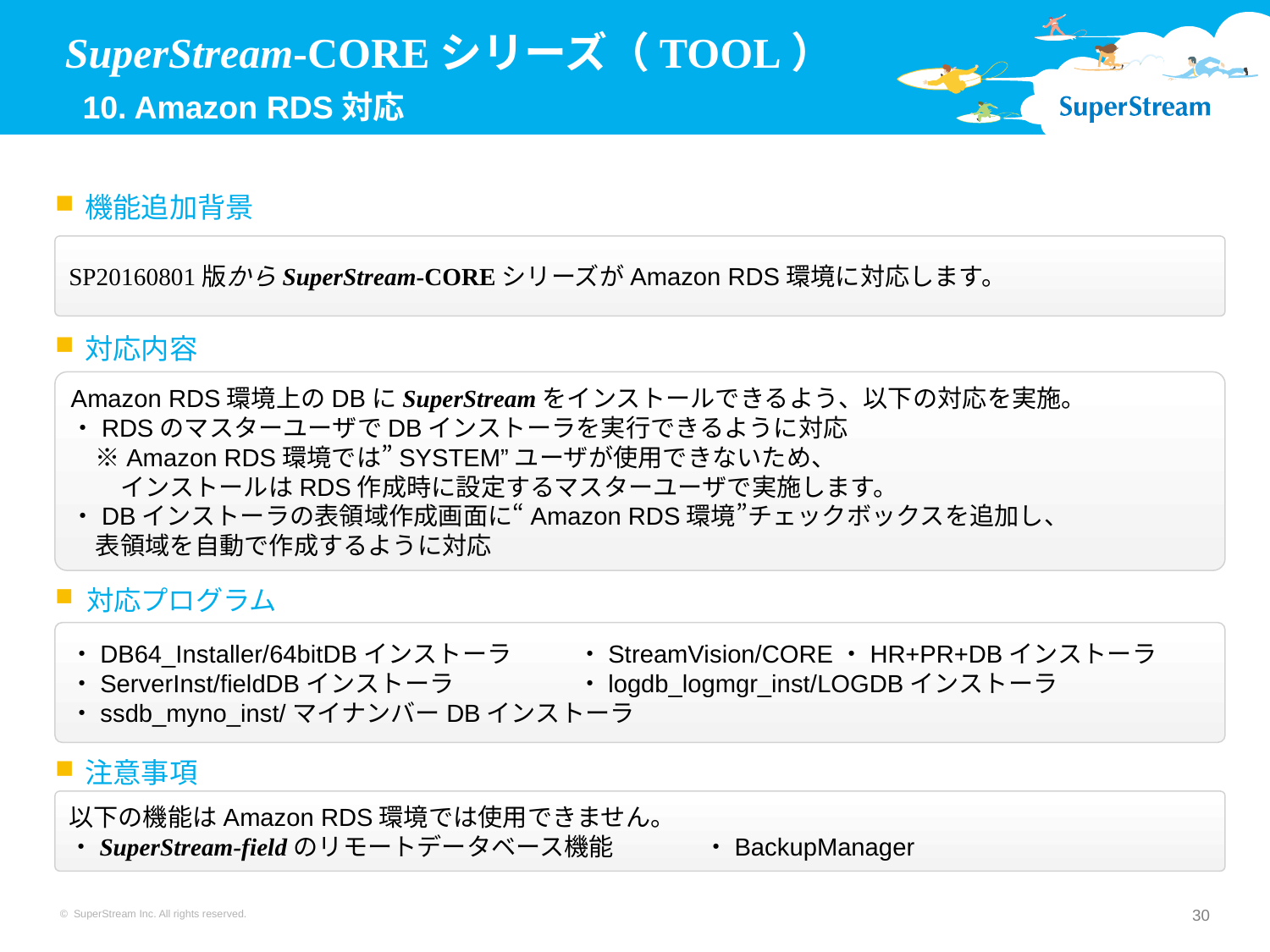

SuperStream-COREシリーズ（TOOL）
  10. Amazon RDS対応
機能追加背景

SP20160801版からSuperStream-COREシリーズがAmazon RDS環境に対応します。

対応内容
Amazon RDS環境上のDBにSuperStreamをインストールできるよう、以下の対応を実施。
・RDSのマスターユーザでDBインストーラを実行できるように対応
　※Amazon RDS環境では”SYSTEM”ユーザが使用できないため、
　　インストールはRDS作成時に設定するマスターユーザで実施します。
・DBインストーラの表領域作成画面に“Amazon RDS環境”チェックボックスを追加し、
　表領域を自動で作成するように対応
対応プログラム
・DB64_Installer/64bitDBインストーラ	・StreamVision/CORE・HR+PR+DBインストーラ
・ServerInst/fieldDBインストーラ 	・logdb_logmgr_inst/LOGDBインストーラ
・ssdb_myno_inst/マイナンバーDBインストーラ
注意事項
以下の機能はAmazon RDS環境では使用できません。
・SuperStream-fieldのリモートデータベース機能	・BackupManager
©  SuperStream Inc. All rights reserved.
30